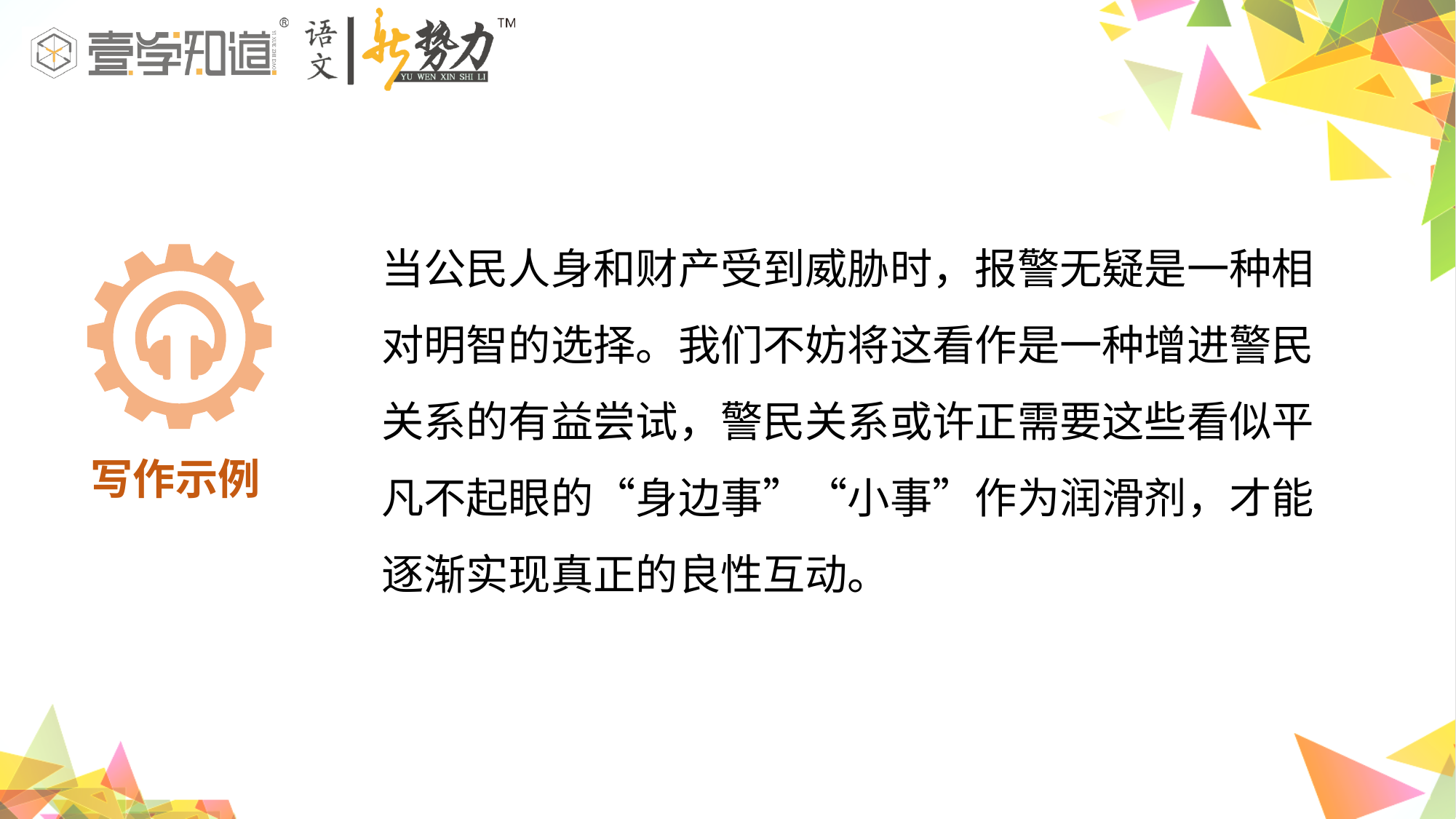

当公民人身和财产受到威胁时，报警无疑是一种相对明智的选择。我们不妨将这看作是一种增进警民关系的有益尝试，警民关系或许正需要这些看似平凡不起眼的“身边事”“小事”作为润滑剂，才能逐渐实现真正的良性互动。

写作示例